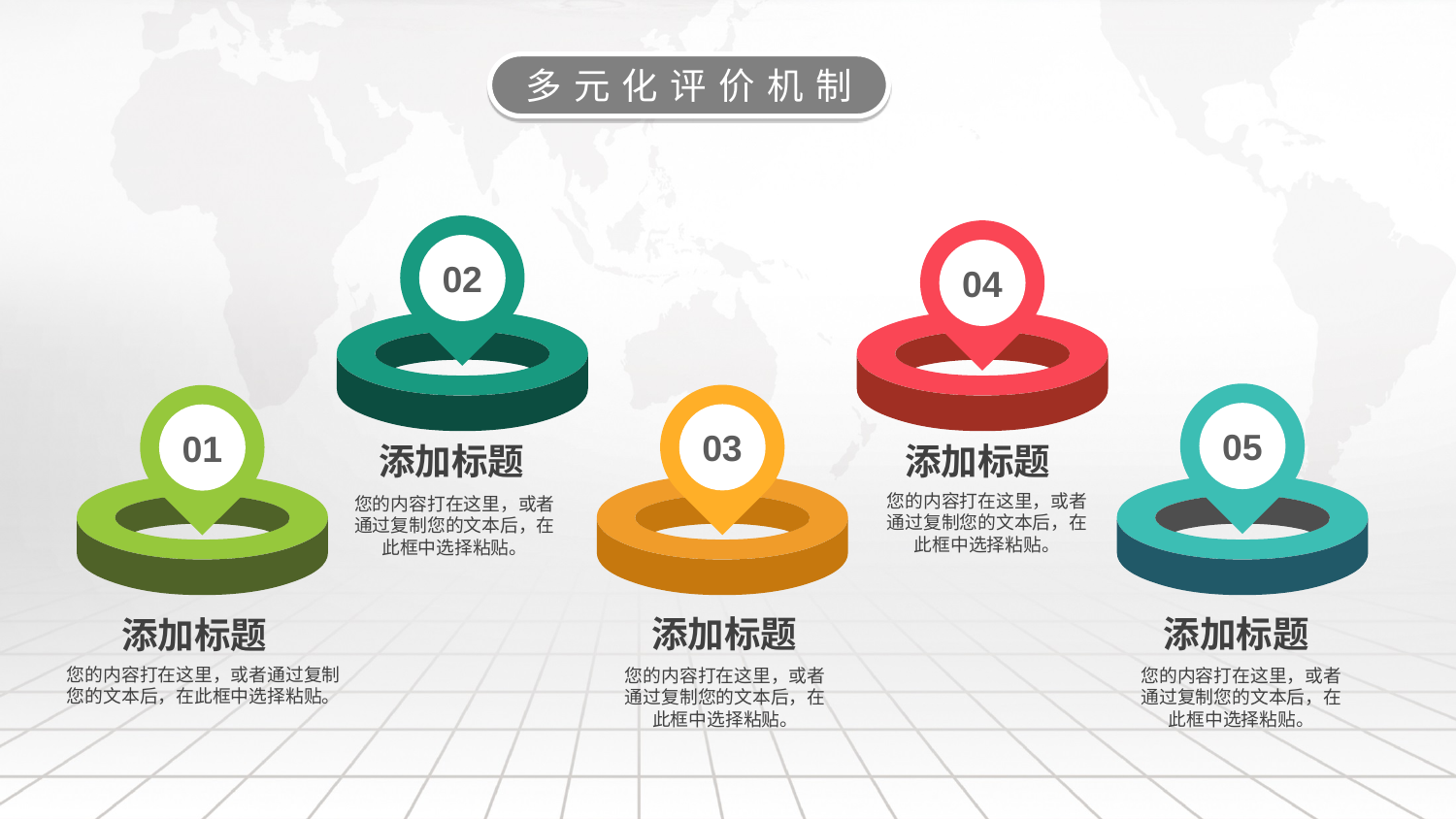

多元化评价机制

02

04

05

03

01
添加标题
您的内容打在这里，或者通过复制您的文本后，在此框中选择粘贴。
添加标题
您的内容打在这里，或者通过复制您的文本后，在此框中选择粘贴。

添加标题
您的内容打在这里，或者通过复制您的文本后，在此框中选择粘贴。
添加标题
您的内容打在这里，或者通过复制您的文本后，在此框中选择粘贴。
添加标题
您的内容打在这里，或者通过复制您的文本后，在此框中选择粘贴。